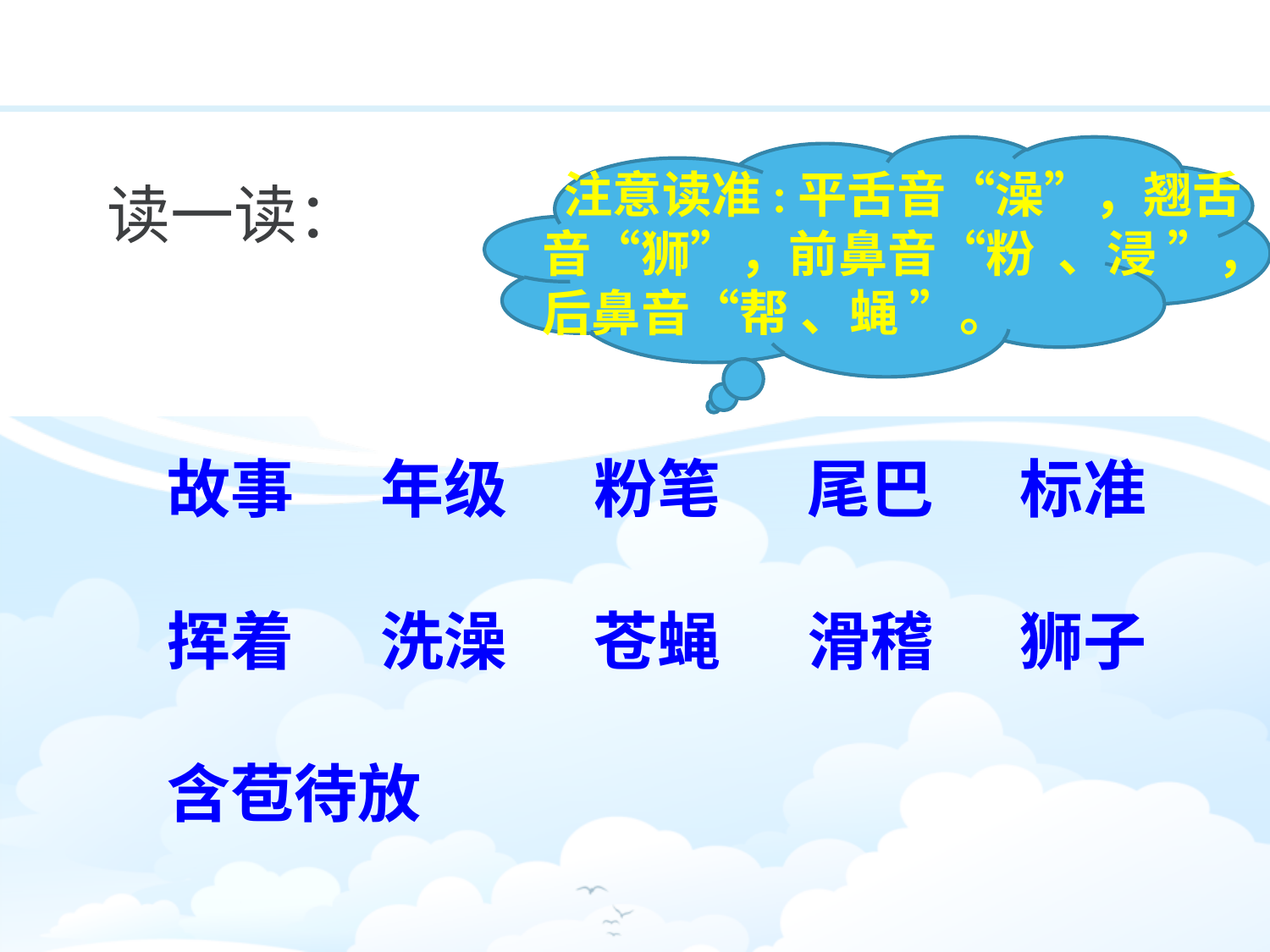

注意读准:平舌音“澡”，翘舌音“狮”，前鼻音“粉  、浸 ”，后鼻音“帮 、蝇 ”。
读一读：
故事      年级      粉笔      尾巴      标准 挥着      洗澡      苍蝇      滑稽      狮子含苞待放